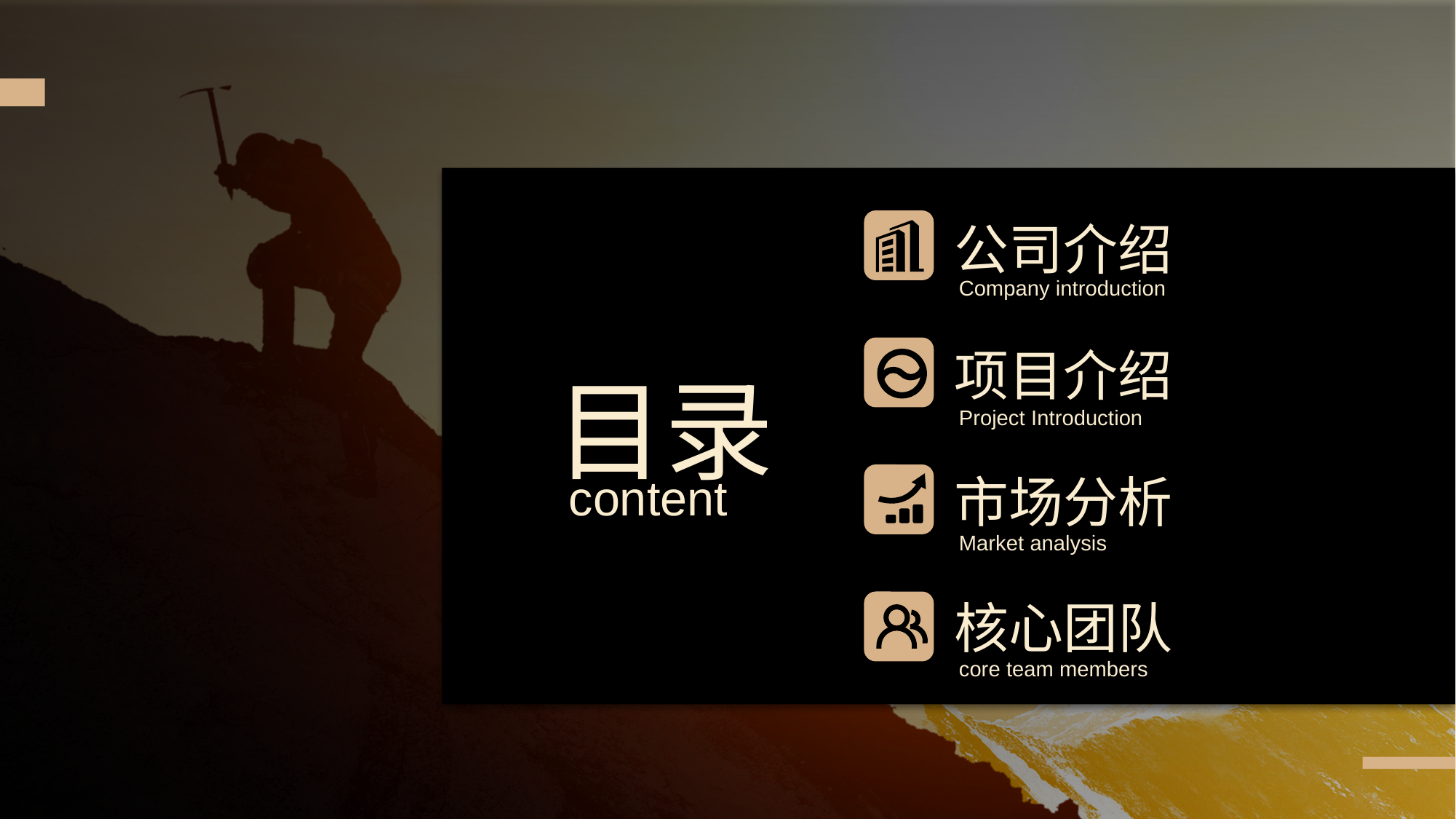

公司介绍

Company introduction
项目介绍

目录
Project Introduction
content
市场分析

Market analysis
核心团队

core team members